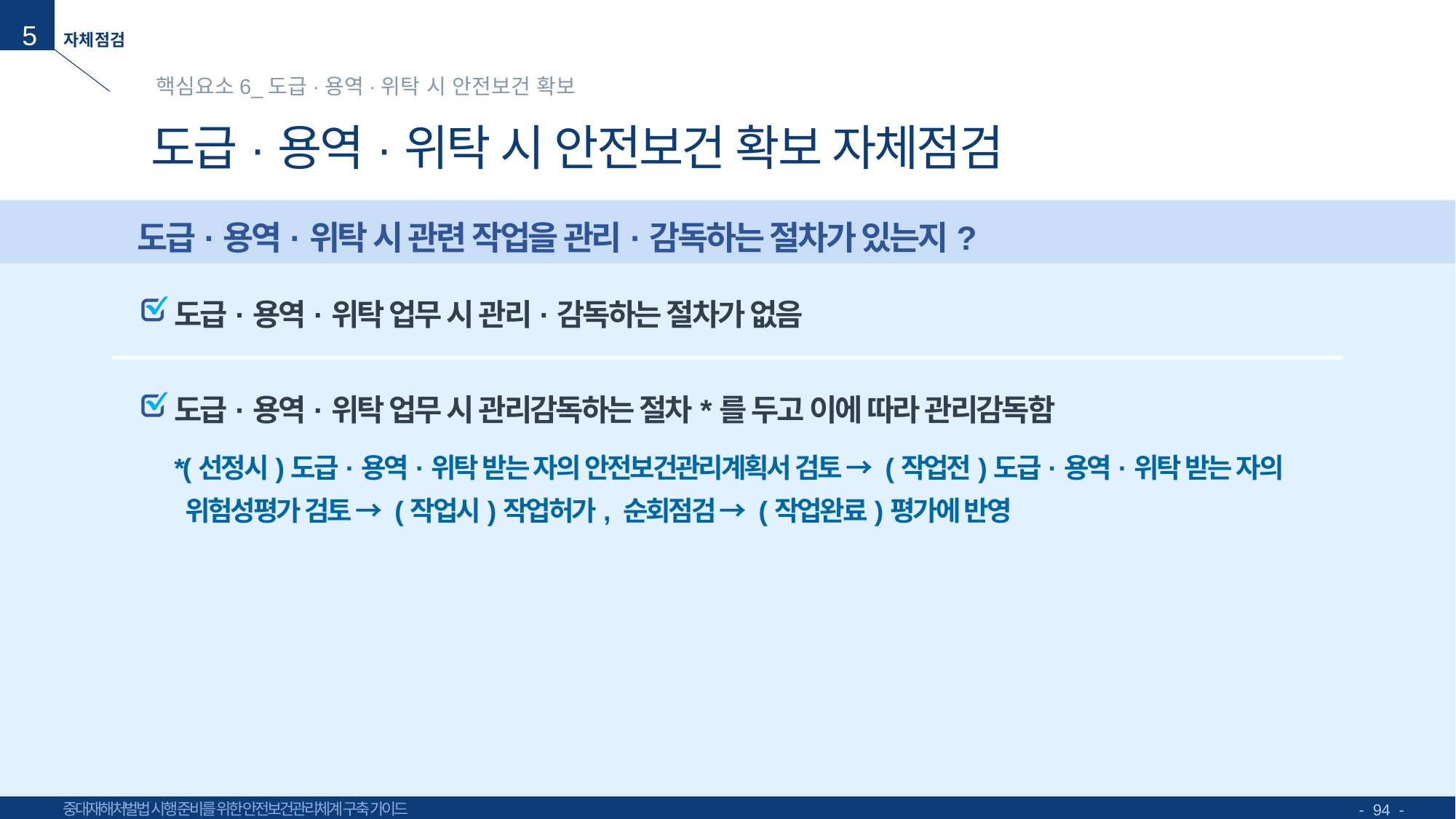

5
핵심요소6_도급·용역·위탁 시 안전보건 확보
# 도급·용역·위탁 시 안전보건 확보 자체점검

도급·용역·위탁 시 관련 작업을 관리·감독하는 절차가 있는지?
도급·용역·위탁 업무 시 관리·감독하는 절차가 없음
도급·용역·위탁 업무 시 관리감독하는 절차*를 두고 이에 따라 관리감독함
*(선정시)도급·용역·위탁 받는 자의 안전보건관리계획서 검토 → (작업전)도급·용역·위탁 받는 자의
  위험성평가 검토 → (작업시)작업허가, 순회점검 → (작업완료)평가에 반영

-  94  -